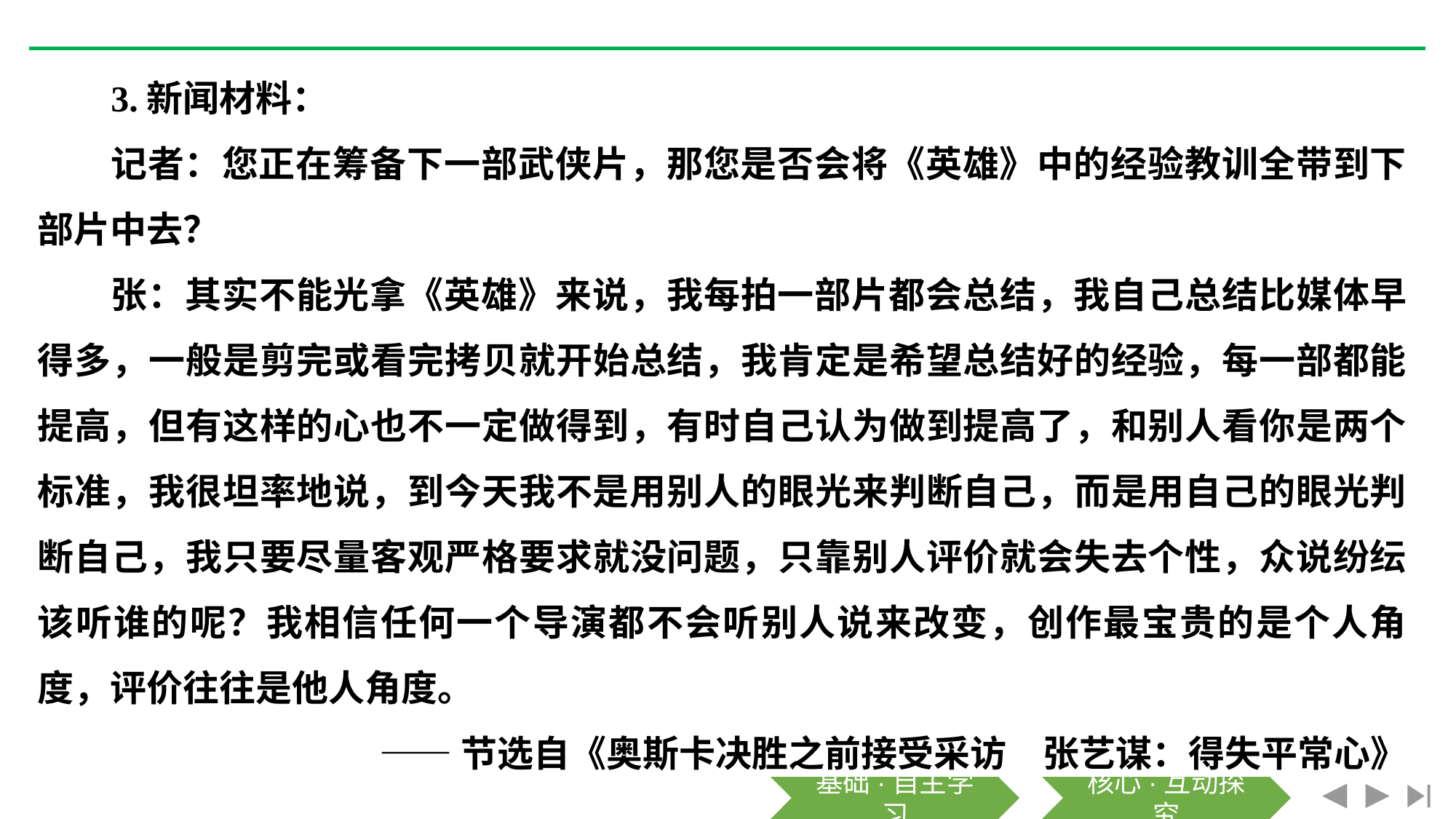

3.新闻材料：
记者：您正在筹备下一部武侠片，那您是否会将《英雄》中的经验教训全带到下部片中去？
张：其实不能光拿《英雄》来说，我每拍一部片都会总结，我自己总结比媒体早得多，一般是剪完或看完拷贝就开始总结，我肯定是希望总结好的经验，每一部都能提高，但有这样的心也不一定做得到，有时自己认为做到提高了，和别人看你是两个标准，我很坦率地说，到今天我不是用别人的眼光来判断自己，而是用自己的眼光判断自己，我只要尽量客观严格要求就没问题，只靠别人评价就会失去个性，众说纷纭该听谁的呢？我相信任何一个导演都不会听别人说来改变，创作最宝贵的是个人角度，评价往往是他人角度。
——节选自《奥斯卡决胜之前接受采访　张艺谋：得失平常心》